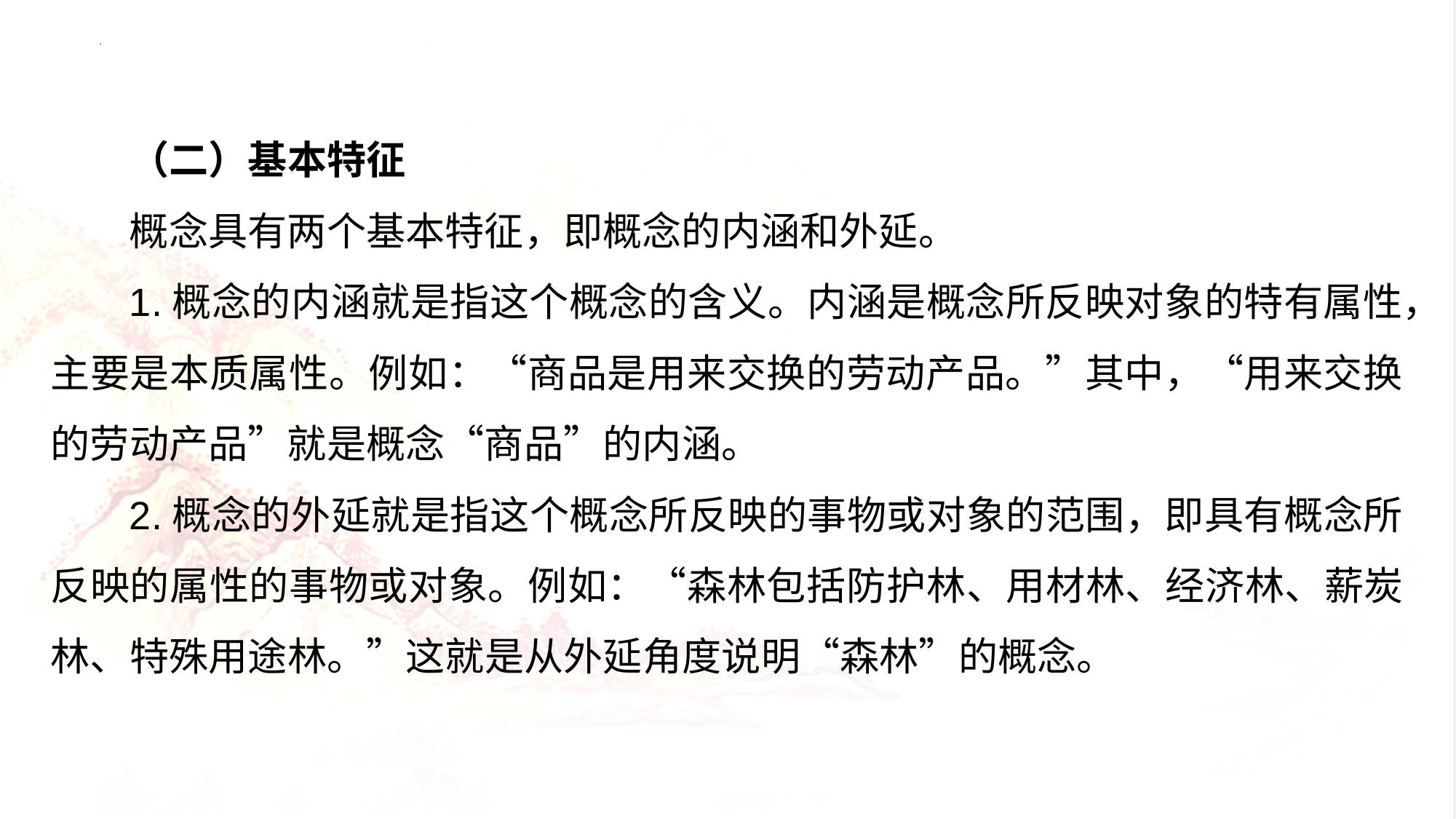

（二）基本特征
概念具有两个基本特征，即概念的内涵和外延。
1.概念的内涵就是指这个概念的含义。内涵是概念所反映对象的特有属性，主要是本质属性。例如：“商品是用来交换的劳动产品。”其中，“用来交换的劳动产品”就是概念“商品”的内涵。
2.概念的外延就是指这个概念所反映的事物或对象的范围，即具有概念所反映的属性的事物或对象。例如：“森林包括防护林、用材林、经济林、薪炭林、特殊用途林。”这就是从外延角度说明“森林”的概念。